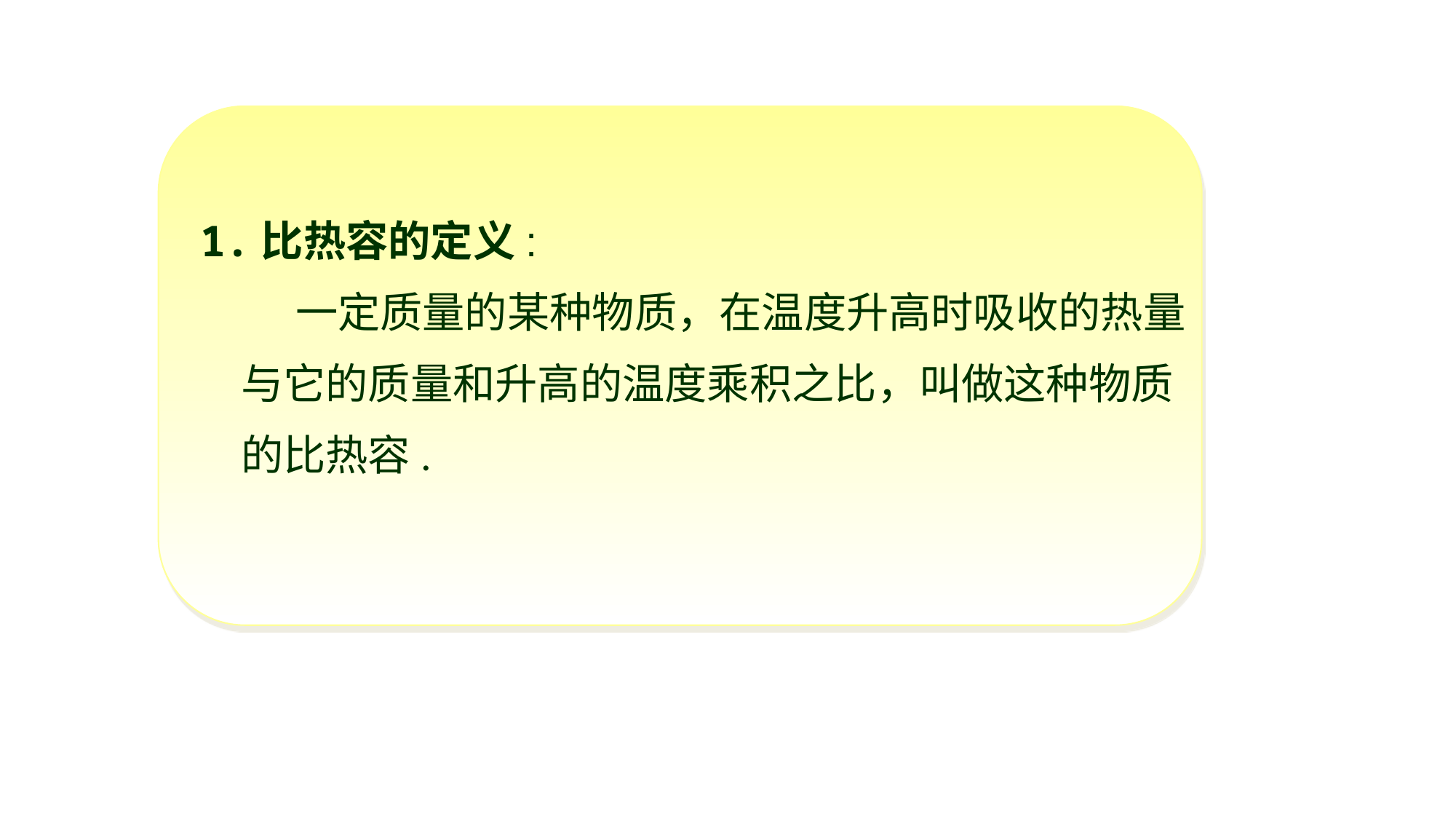

1.比热容的定义:
         一定质量的某种物质，在温度升高时吸收的热量与它的质量和升高的温度乘积之比，叫做这种物质的比热容.